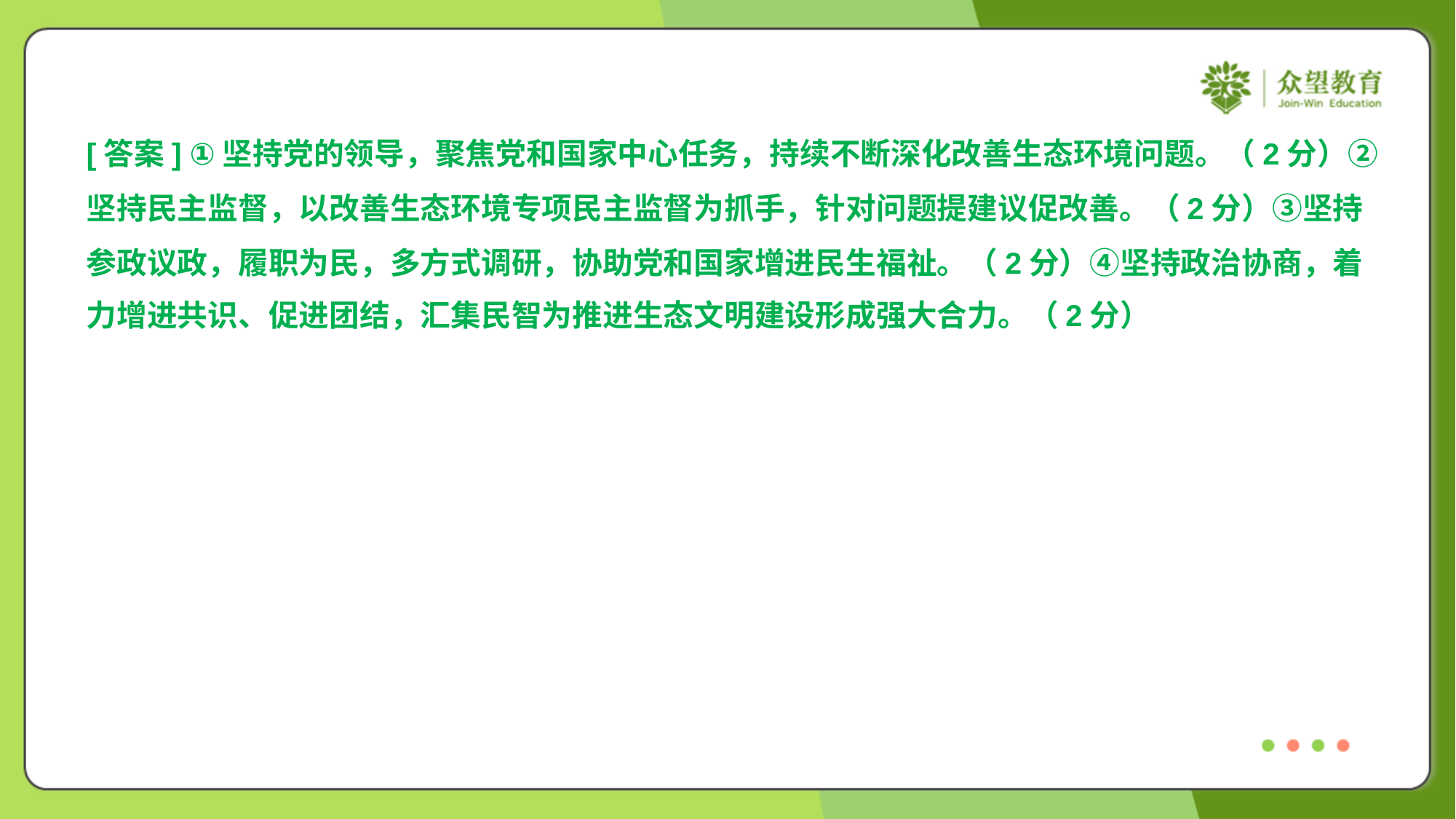

[答案] ①坚持党的领导，聚焦党和国家中心任务，持续不断深化改善生态环境问题。（2分）②
坚持民主监督，以改善生态环境专项民主监督为抓手，针对问题提建议促改善。（2分）③坚持
参政议政，履职为民，多方式调研，协助党和国家增进民生福祉。（2分）④坚持政治协商，着
力增进共识、促进团结，汇集民智为推进生态文明建设形成强大合力。（2分）